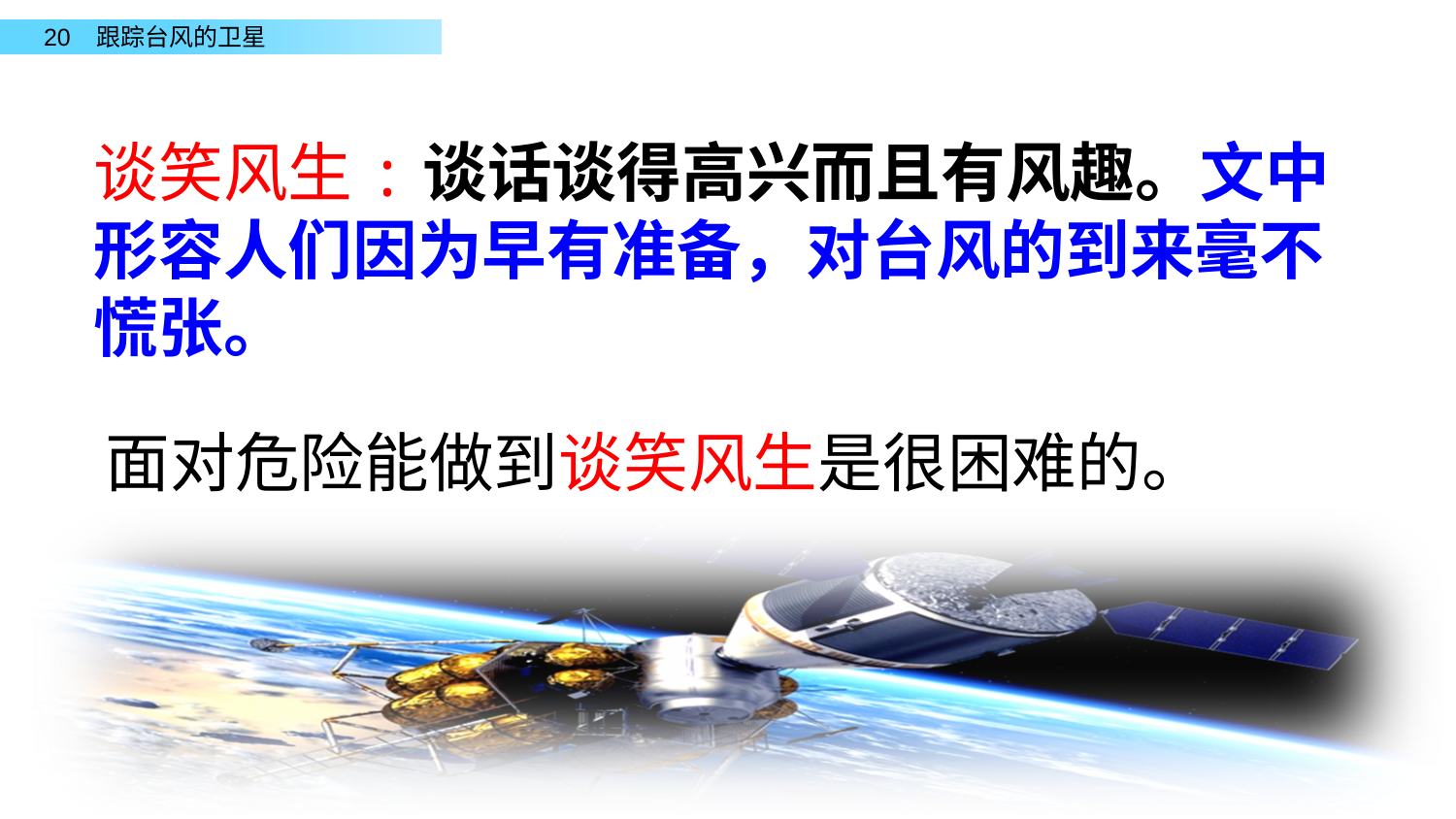

谈笑风生:谈话谈得高兴而且有风趣。文中形容人们因为早有准备，对台风的到来毫不慌张。
面对危险能做到谈笑风生是很困难的。